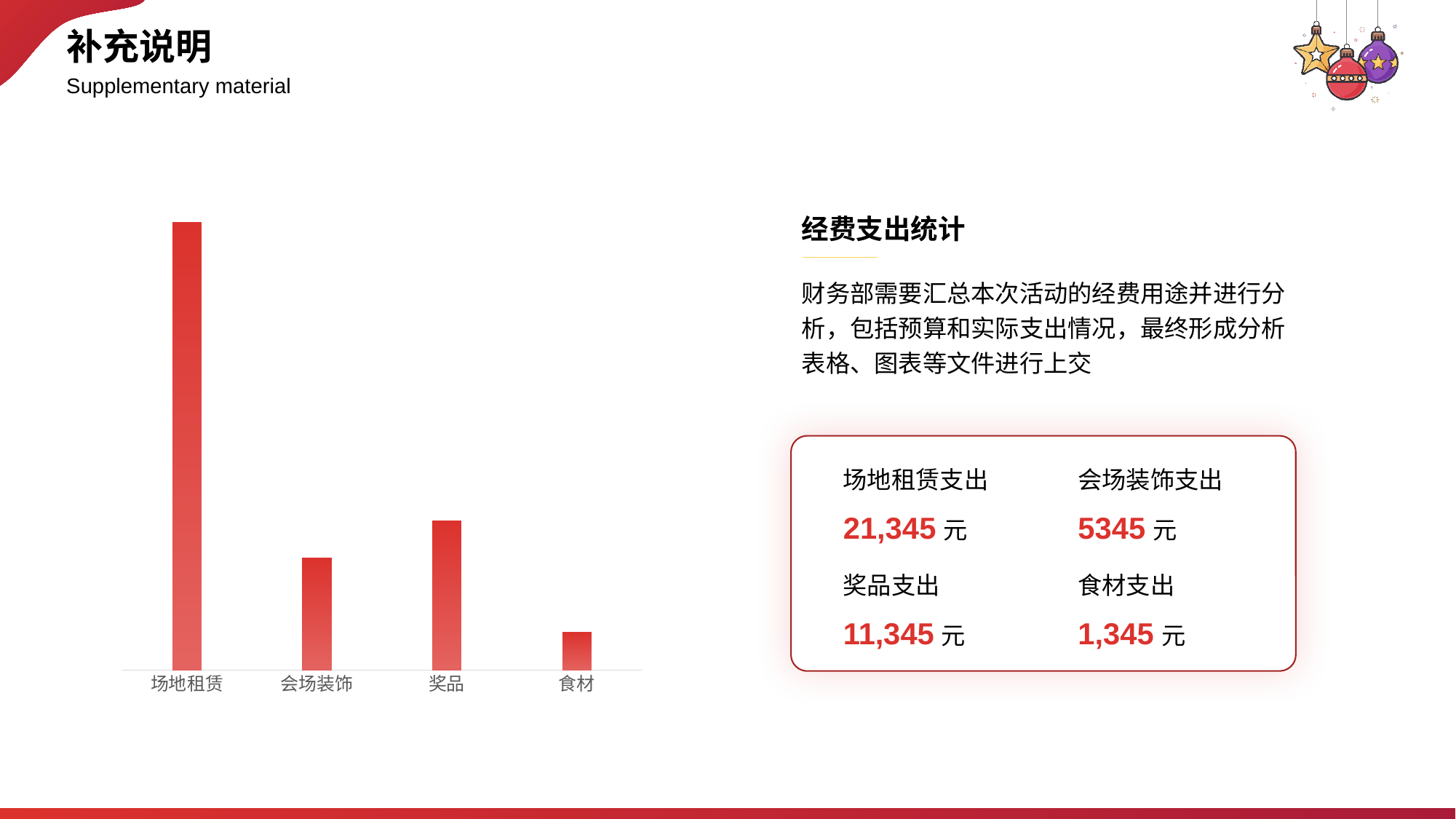

补充说明
Supplementary material

### Chart

| Category | 占比 |
|---|---|
| 场地租赁 | 0.6 |
| 会场装饰 | 0.15 |
| 奖品 | 0.2 |
| 食材 | 0.05 |
经费支出统计
财务部需要汇总本次活动的经费用途并进行分析，包括预算和实际支出情况，最终形成分析表格、图表等文件进行上交

场地租赁支出
会场装饰支出
21,345元
5345元
奖品支出
食材支出
11,345元
1,345元